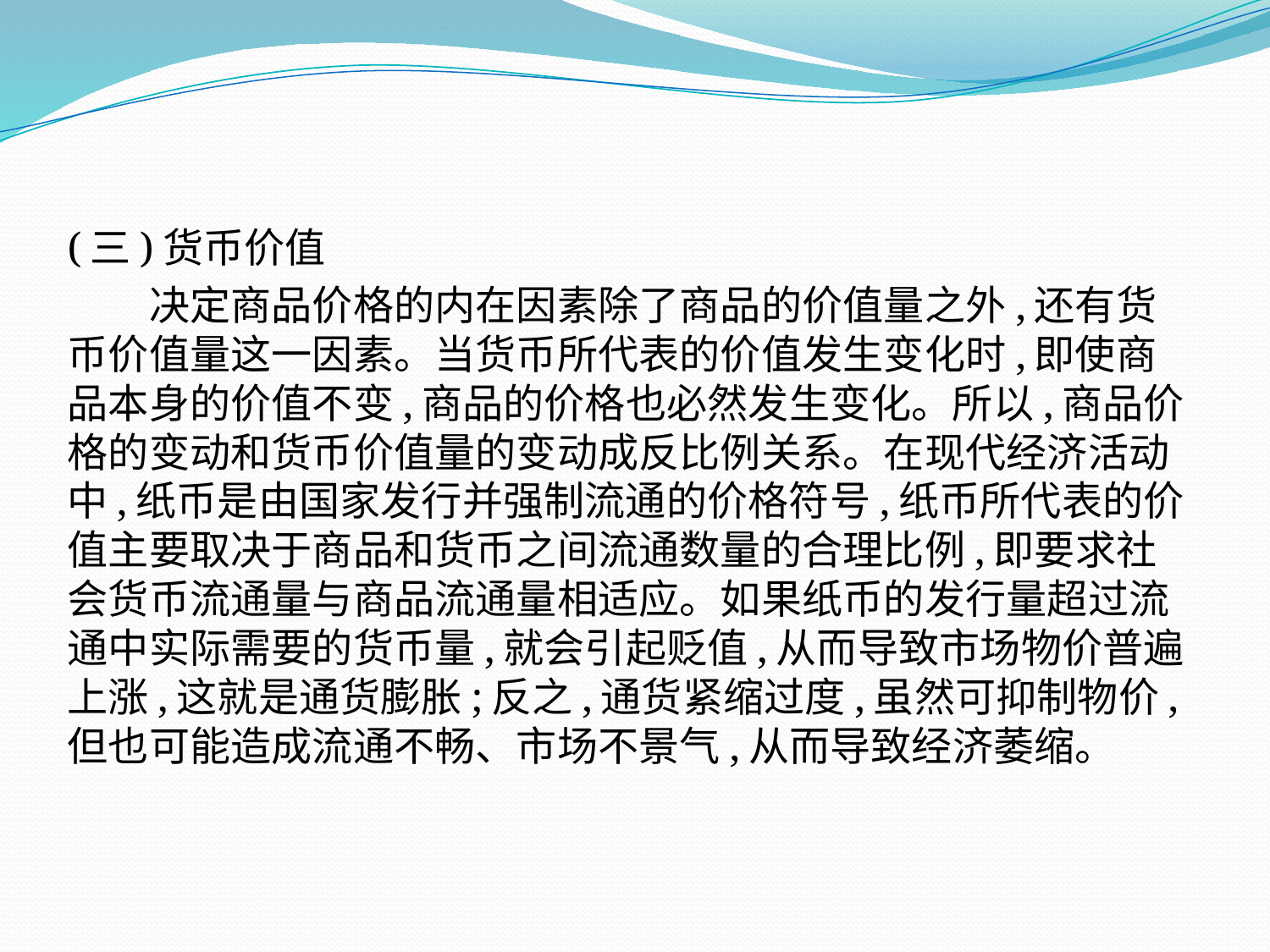

#
(三)货币价值
　　决定商品价格的内在因素除了商品的价值量之外,还有货币价值量这一因素。当货币所代表的价值发生变化时,即使商品本身的价值不变,商品的价格也必然发生变化。所以,商品价格的变动和货币价值量的变动成反比例关系。在现代经济活动中,纸币是由国家发行并强制流通的价格符号,纸币所代表的价值主要取决于商品和货币之间流通数量的合理比例,即要求社会货币流通量与商品流通量相适应。如果纸币的发行量超过流通中实际需要的货币量,就会引起贬值,从而导致市场物价普遍上涨,这就是通货膨胀;反之,通货紧缩过度,虽然可抑制物价,但也可能造成流通不畅、市场不景气,从而导致经济萎缩。